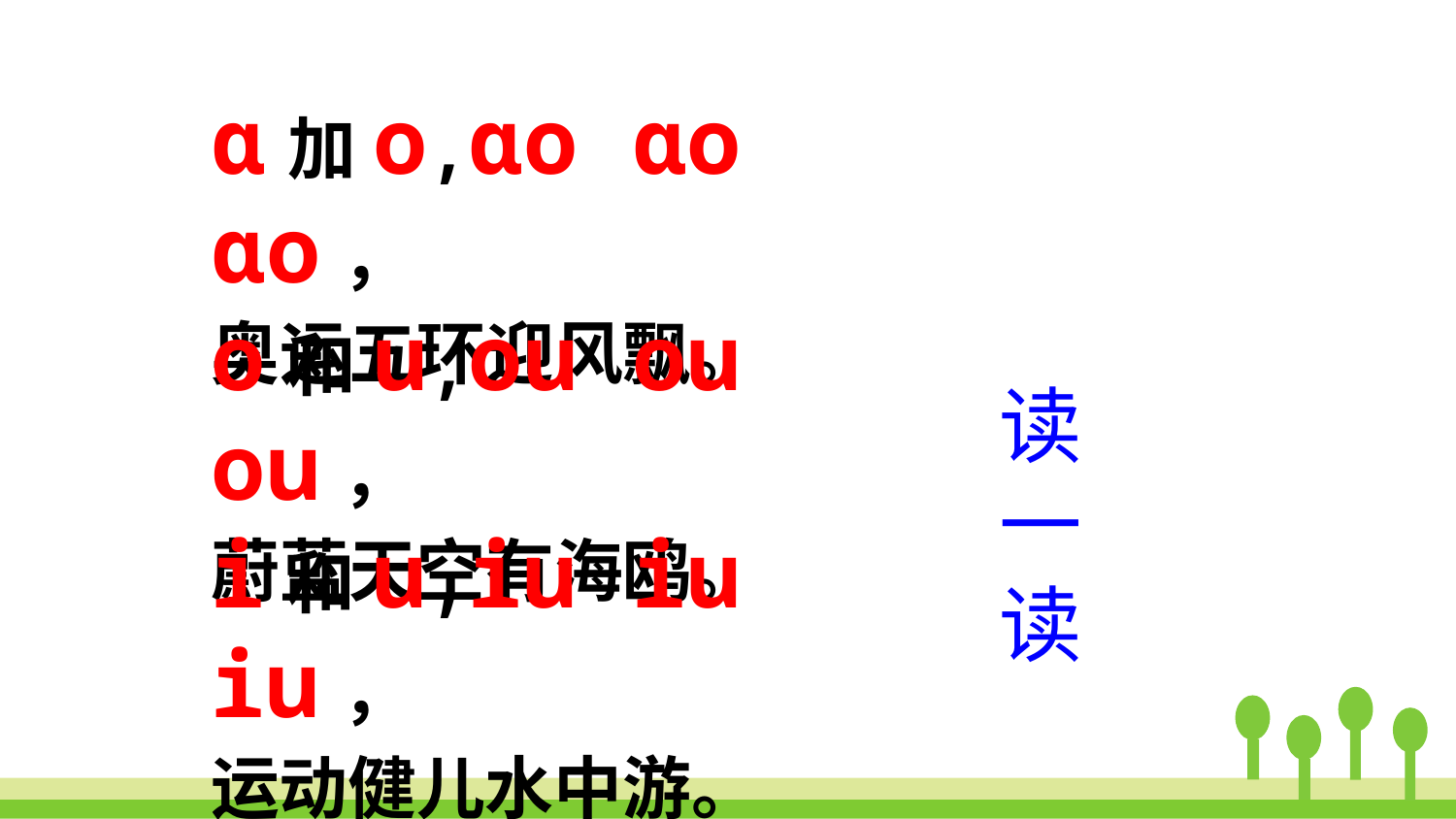

ɑ加o,ɑo ɑo ɑo，
奥运五环迎风飘。
o和u,ou ou ou，
蔚蓝天空有海鸥。
读
一
读
i和u,iu iu iu，
运动健儿水中游。